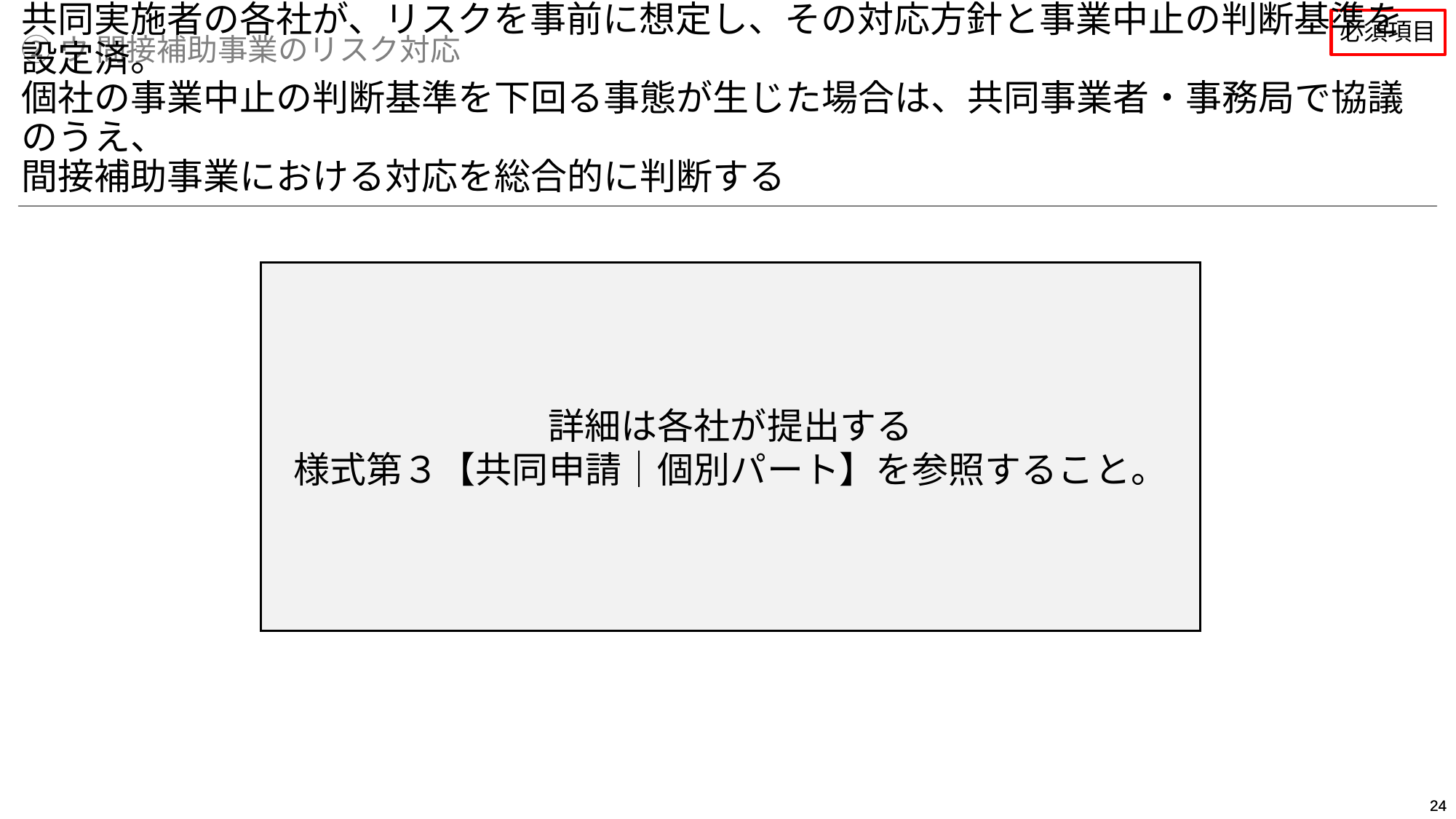

必須項目
②ウ 間接補助事業のリスク対応
共同実施者の各社が、リスクを事前に想定し、その対応方針と事業中止の判断基準を設定済。
個社の事業中止の判断基準を下回る事態が生じた場合は、共同事業者・事務局で協議のうえ、
間接補助事業における対応を総合的に判断する
詳細は各社が提出する
様式第３【共同申請｜個別パート】を参照すること。